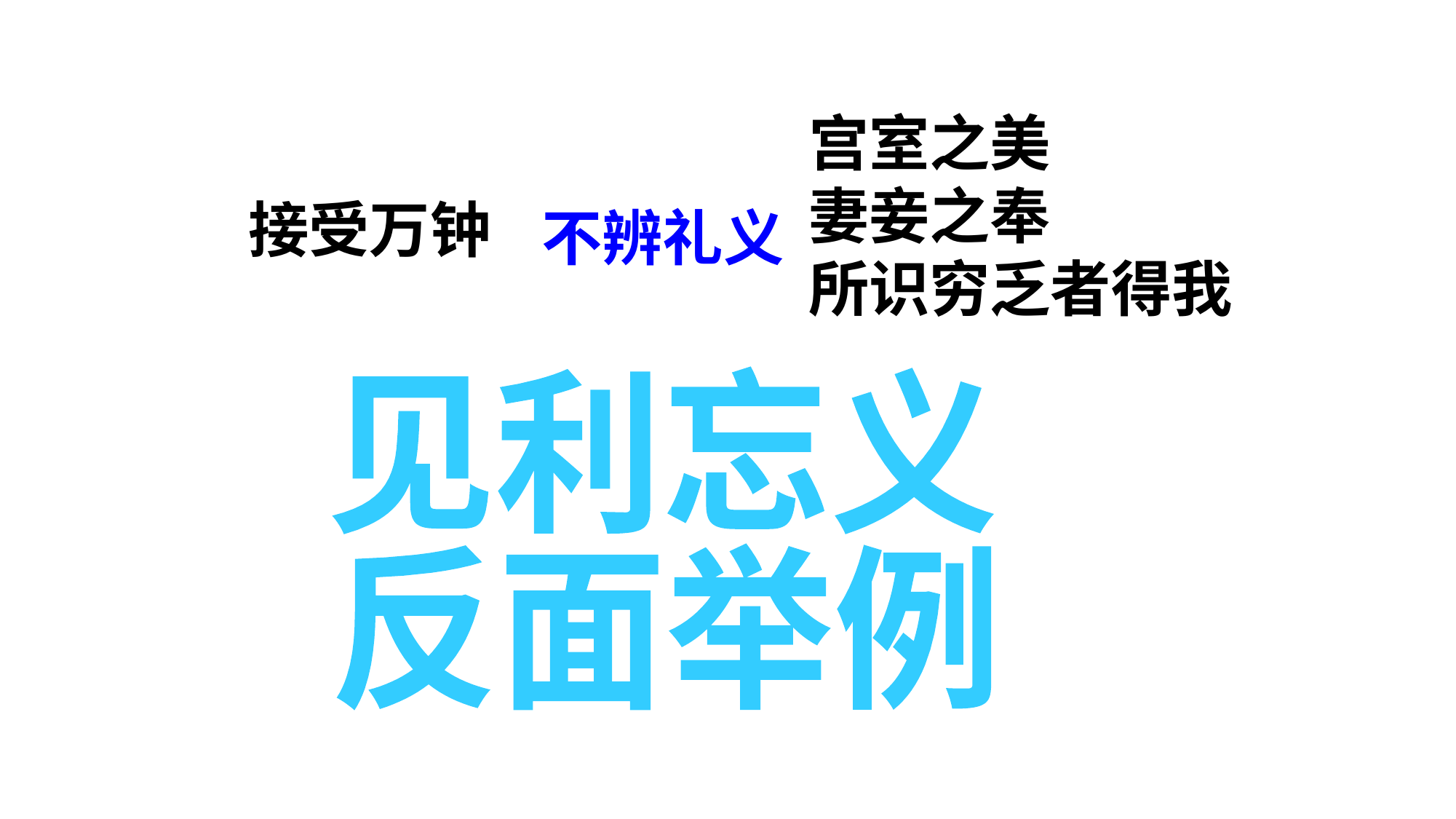

宫室之美
妻妾之奉
所识穷乏者得我
接受万钟
不辨礼义
见利忘义
反面举例